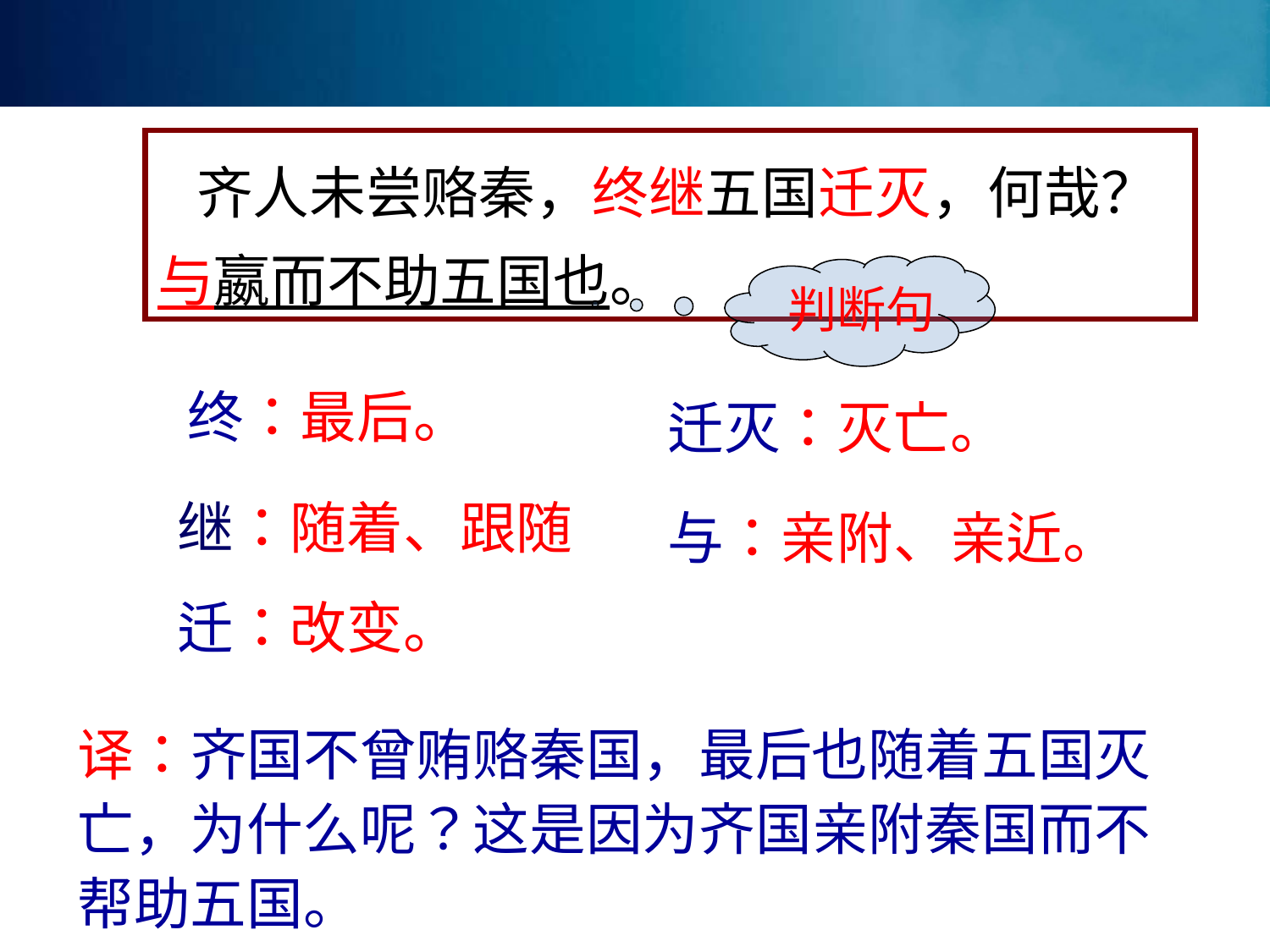

齐人未尝赂秦，终继五国迁灭，何哉？与嬴而不助五国也。

 判断句

终：最后。
迁灭：灭亡。
继：随着、跟随
与：亲附、亲近。
迁：改变。
译：齐国不曾贿赂秦国，最后也随着五国灭亡，为什么呢？这是因为齐国亲附秦国而不帮助五国。